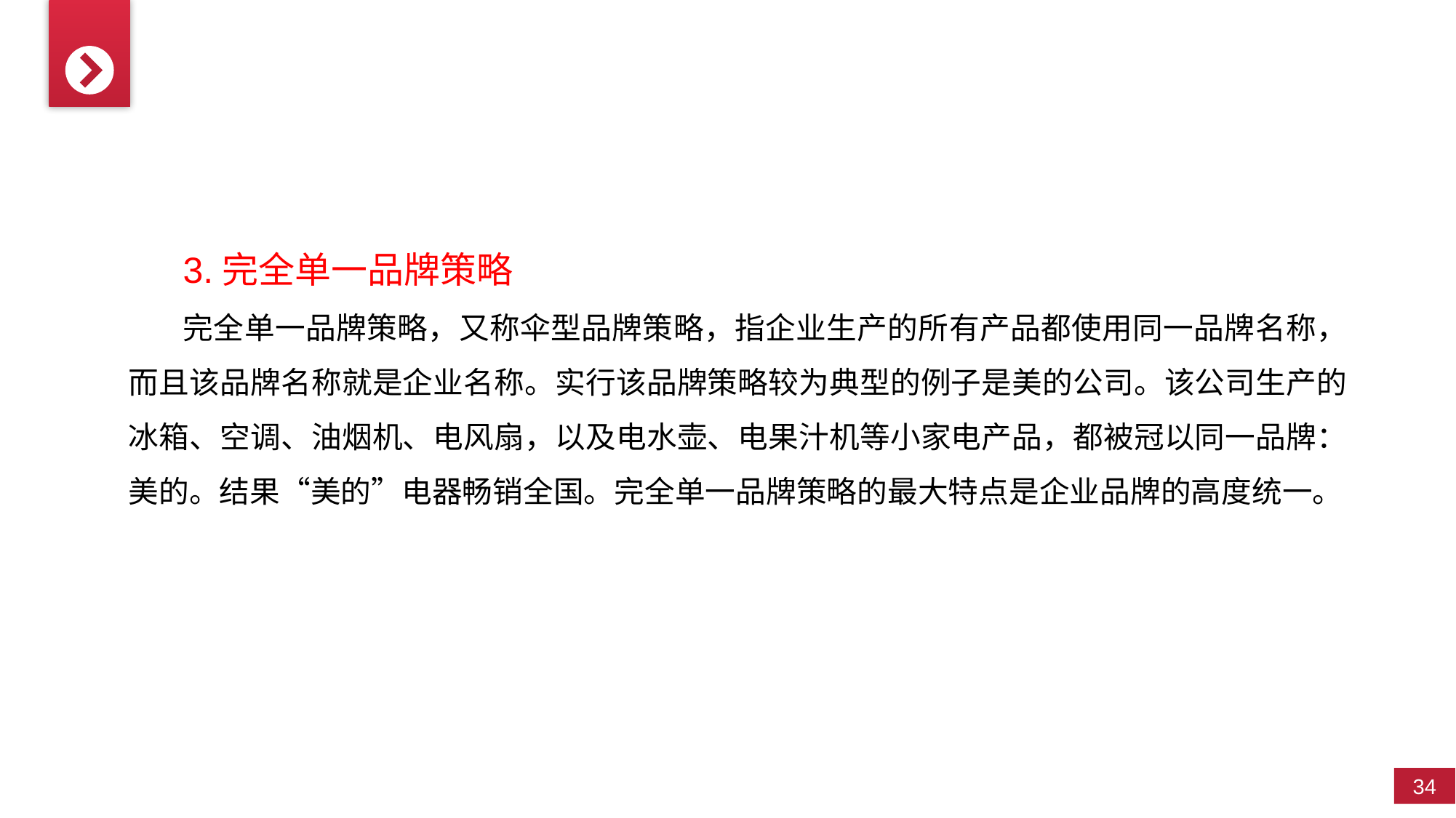

3.完全单一品牌策略
完全单一品牌策略，又称伞型品牌策略，指企业生产的所有产品都使用同一品牌名称，而且该品牌名称就是企业名称。实行该品牌策略较为典型的例子是美的公司。该公司生产的冰箱、空调、油烟机、电风扇，以及电水壶、电果汁机等小家电产品，都被冠以同一品牌：美的。结果“美的”电器畅销全国。完全单一品牌策略的最大特点是企业品牌的高度统一。